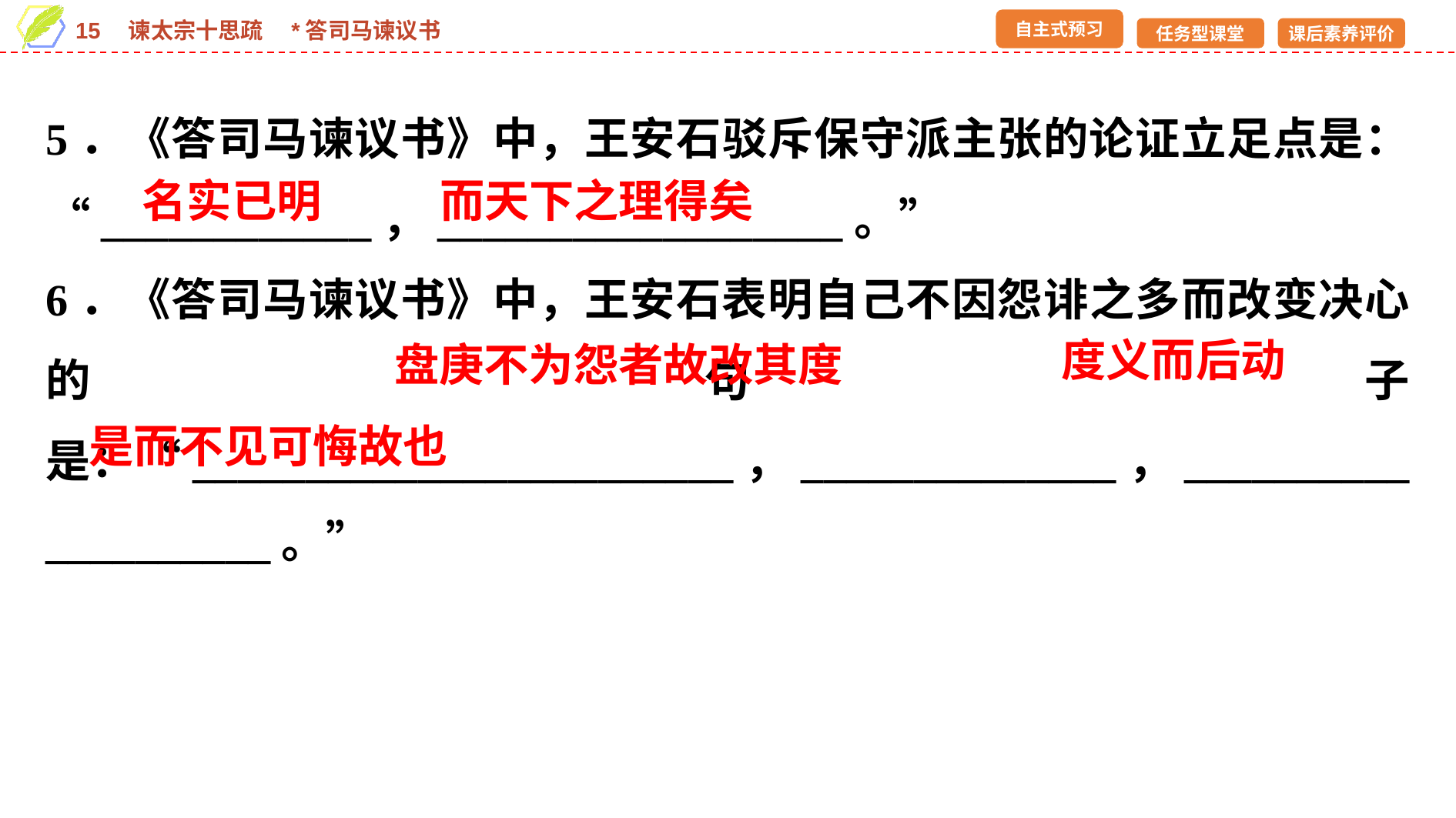

5．《答司马谏议书》中，王安石驳斥保守派主张的论证立足点是：“____________，__________________。”
6．《答司马谏议书》中，王安石表明自己不因怨诽之多而改变决心的句子是：“________________________，______________，____________________。”
而天下之理得矣
名实已明
度义而后动
盘庚不为怨者故改其度
是而不见可悔故也